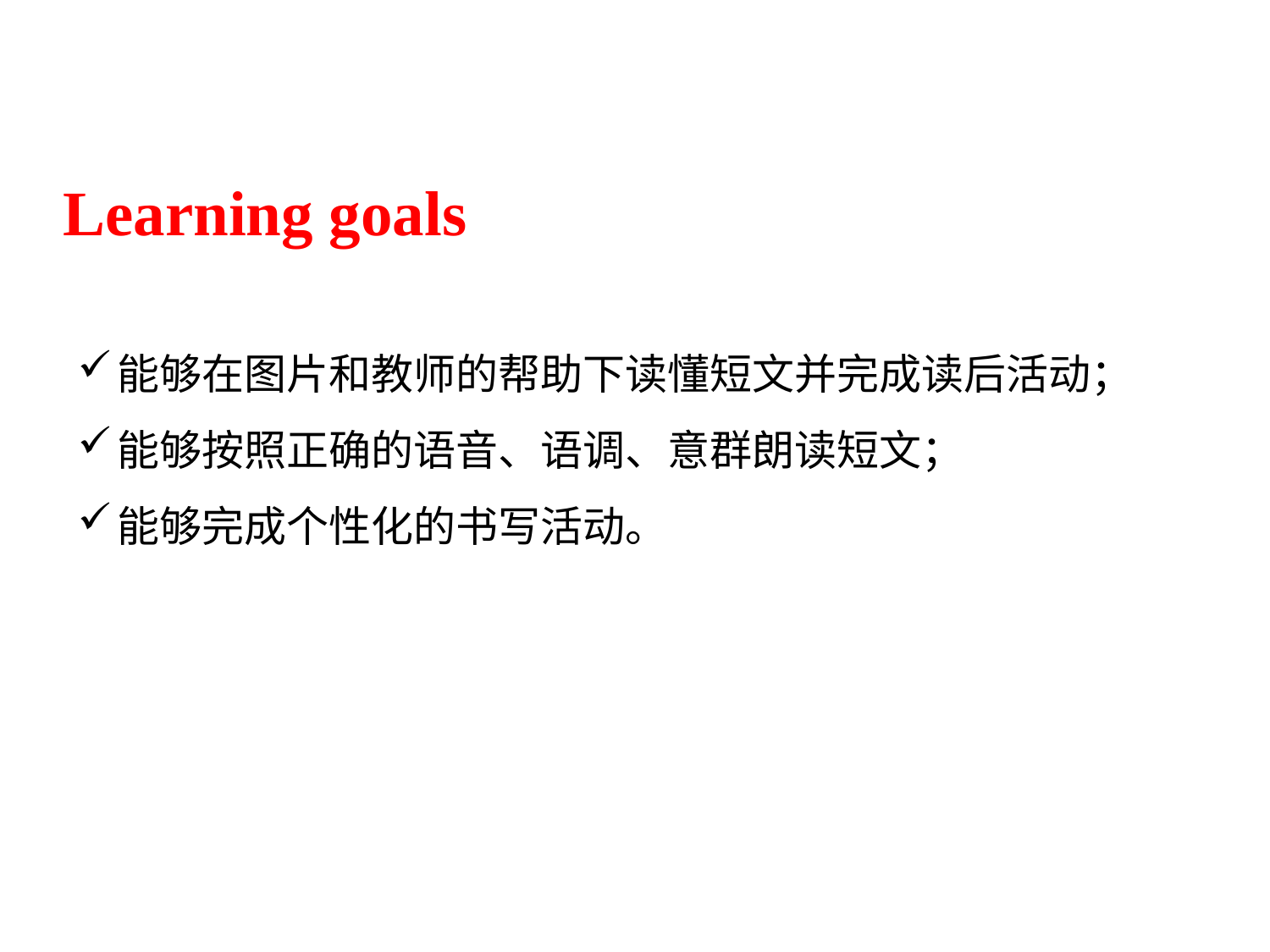

Learning goals
能够在图片和教师的帮助下读懂短文并完成读后活动；
能够按照正确的语音、语调、意群朗读短文；
能够完成个性化的书写活动。